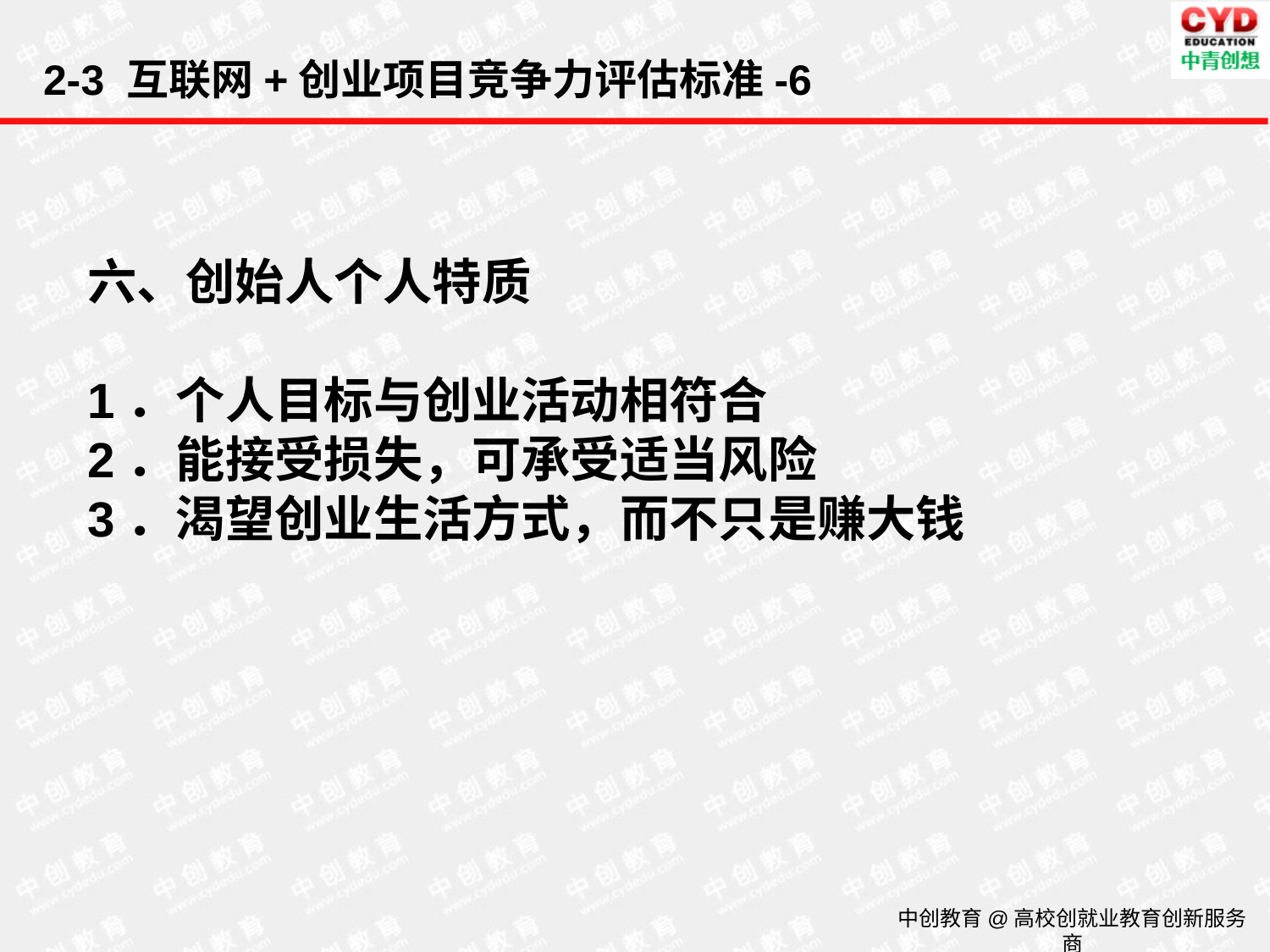

2-3 互联网+创业项目竞争力评估标准-6

六、创始人个人特质

1．个人目标与创业活动相符合
2．能接受损失，可承受适当风险
3．渴望创业生活方式，而不只是赚大钱